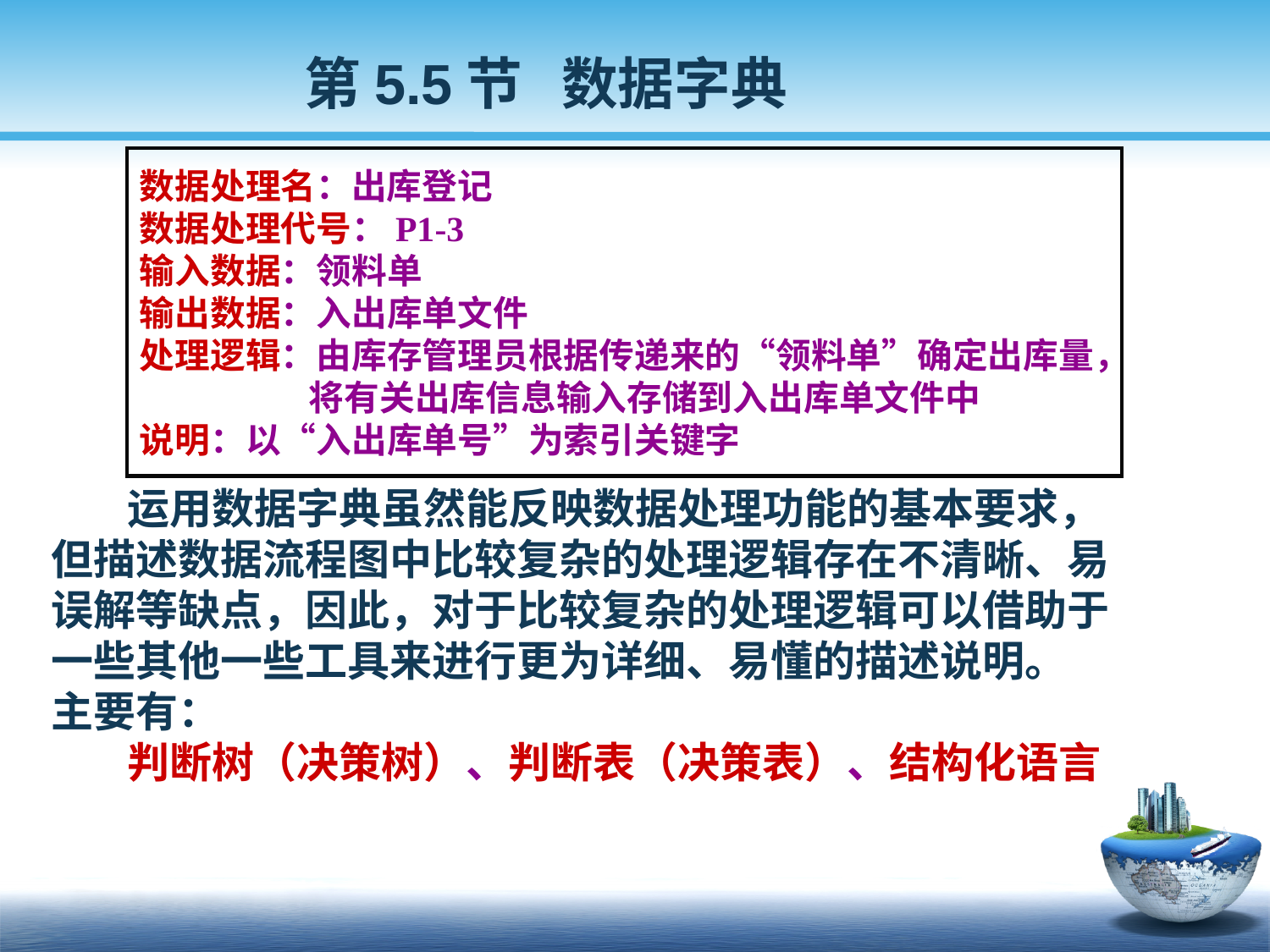

第5.5节   数据字典
数据处理名：出库登记
数据处理代号：P1-3
输入数据：领料单
输出数据：入出库单文件
处理逻辑：由库存管理员根据传递来的“领料单”确定出库量，
                    将有关出库信息输入存储到入出库单文件中
说明：以“入出库单号”为索引关键字
           运用数据字典虽然能反映数据处理功能的基本要求，
   但描述数据流程图中比较复杂的处理逻辑存在不清晰、易
   误解等缺点，因此，对于比较复杂的处理逻辑可以借助于
   一些其他一些工具来进行更为详细、易懂的描述说明。
   主要有：
           判断树（决策树）、判断表（决策表）、结构化语言